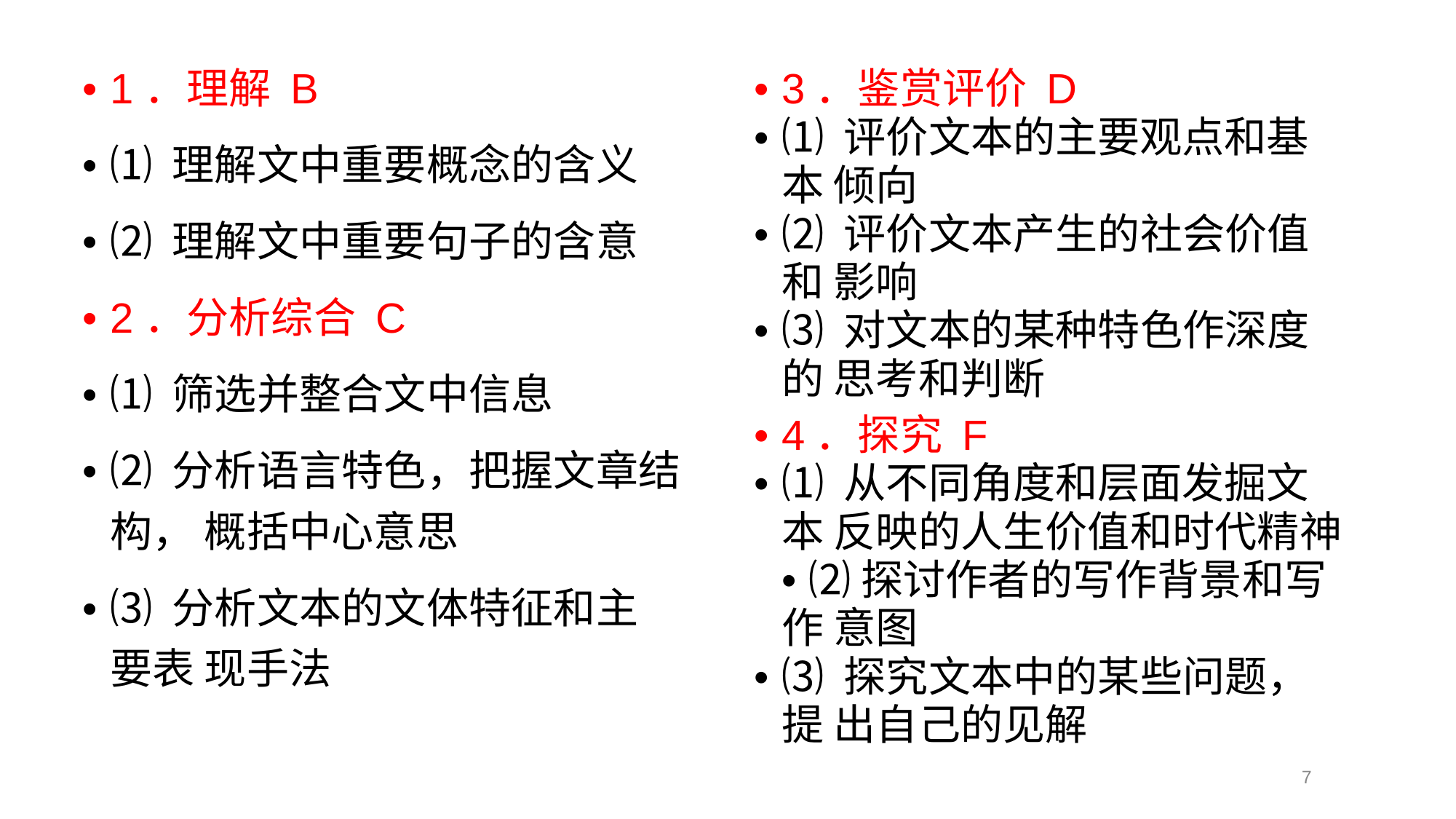

• 1．理解 B
• ⑴ 理解文中重要概念的含义
• ⑵ 理解文中重要句子的含意
• 2．分析综合 C
• ⑴ 筛选并整合文中信息
• ⑵ 分析语言特色，把握文章结构， 概括中心意思
• ⑶ 分析文本的文体特征和主要表 现手法
• 3．鉴赏评价 D
• ⑴ 评价文本的主要观点和基本 倾向
• ⑵ 评价文本产生的社会价值和 影响
• ⑶ 对文本的某种特色作深度的 思考和判断
• 4．探究 F
• ⑴ 从不同角度和层面发掘文本 反映的人生价值和时代精神 • ⑵ 探讨作者的写作背景和写作 意图
• ⑶ 探究文本中的某些问题，提 出自己的见解
7